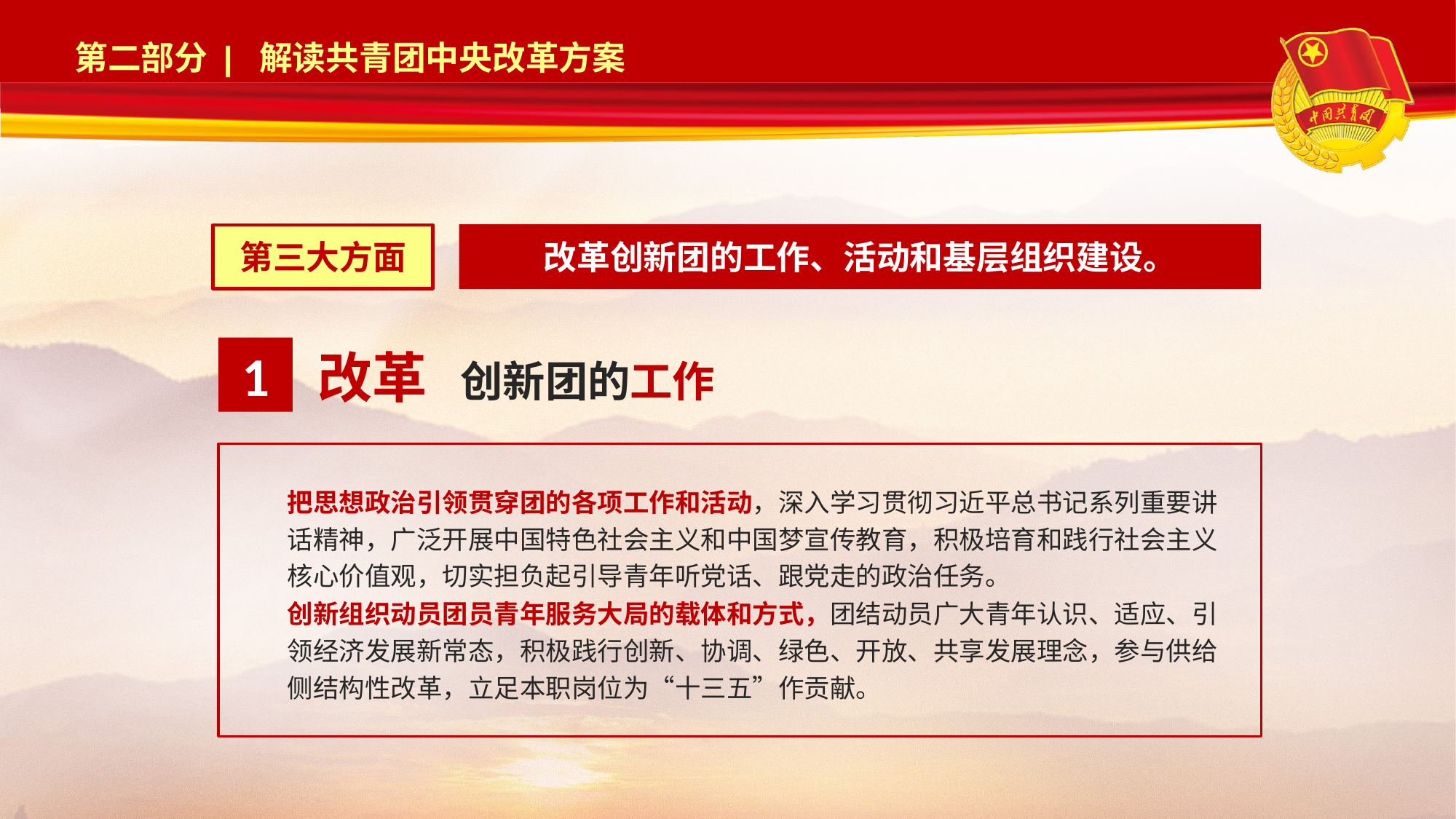

改革创新团的工作、活动和基层组织建设。
第三大方面
1
改革
创新团的工作

把思想政治引领贯穿团的各项工作和活动，深入学习贯彻习近平总书记系列重要讲话精神，广泛开展中国特色社会主义和中国梦宣传教育，积极培育和践行社会主义核心价值观，切实担负起引导青年听党话、跟党走的政治任务。
创新组织动员团员青年服务大局的载体和方式，团结动员广大青年认识、适应、引领经济发展新常态，积极践行创新、协调、绿色、开放、共享发展理念，参与供给侧结构性改革，立足本职岗位为“十三五”作贡献。